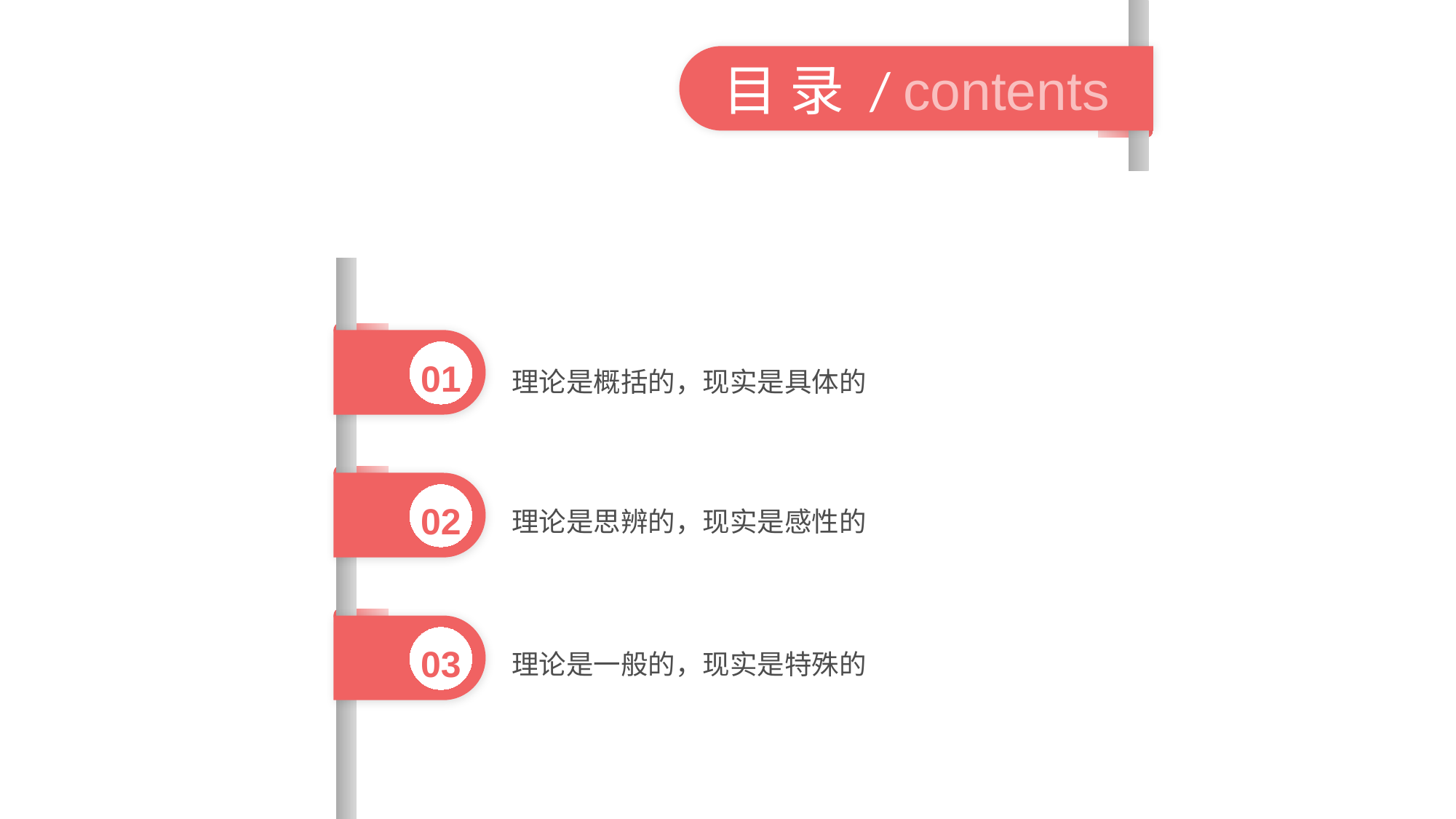

目 录 / contents

01
理论是概括的，现实是具体的

02
理论是思辨的，现实是感性的

03
理论是一般的，现实是特殊的